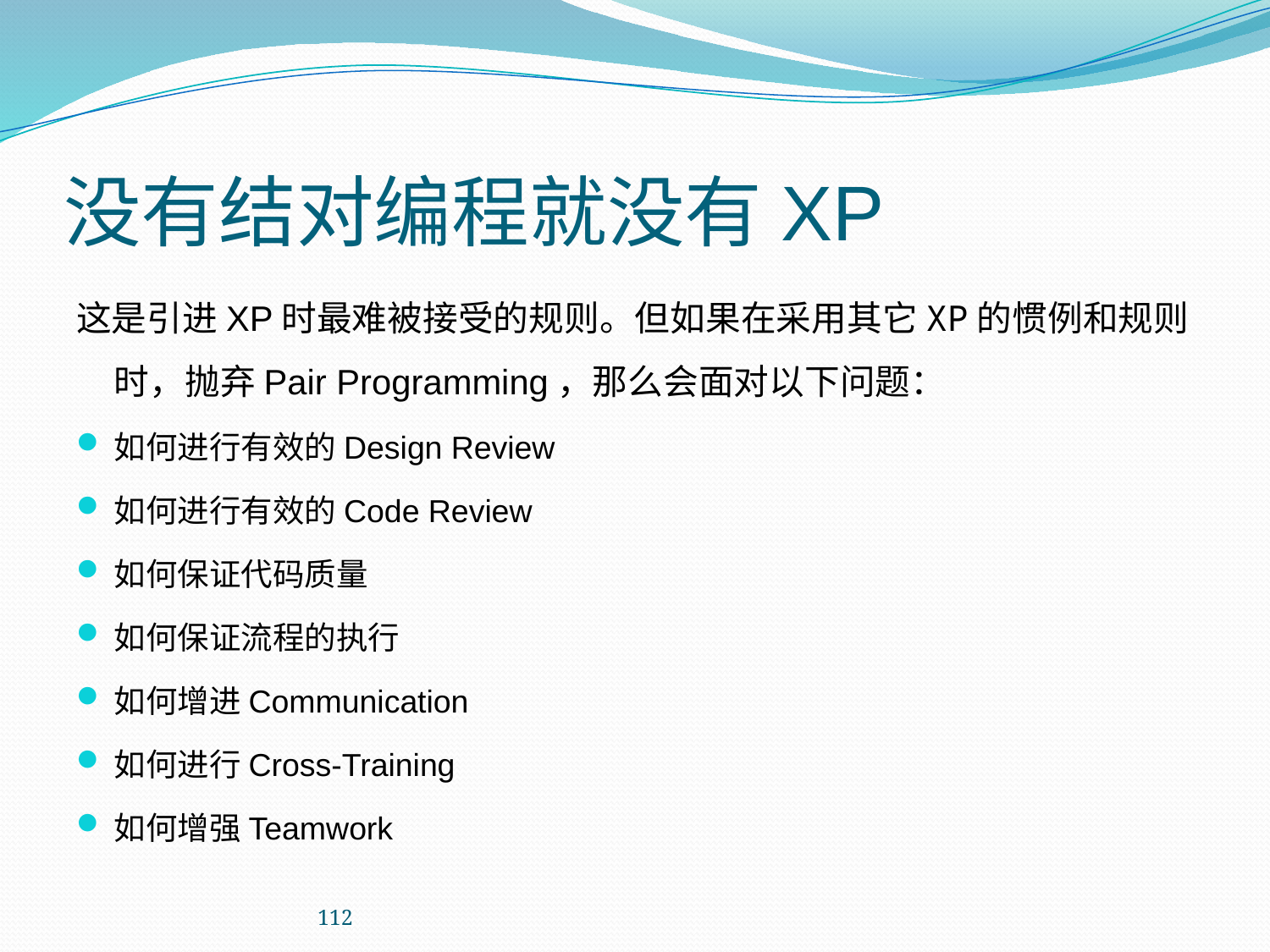

# 没有结对编程就没有XP
这是引进XP时最难被接受的规则。但如果在采用其它XP的惯例和规则时，抛弃Pair Programming，那么会面对以下问题：
如何进行有效的Design Review
如何进行有效的Code Review
如何保证代码质量
如何保证流程的执行
如何增进Communication
如何进行Cross-Training
如何增强Teamwork
		112